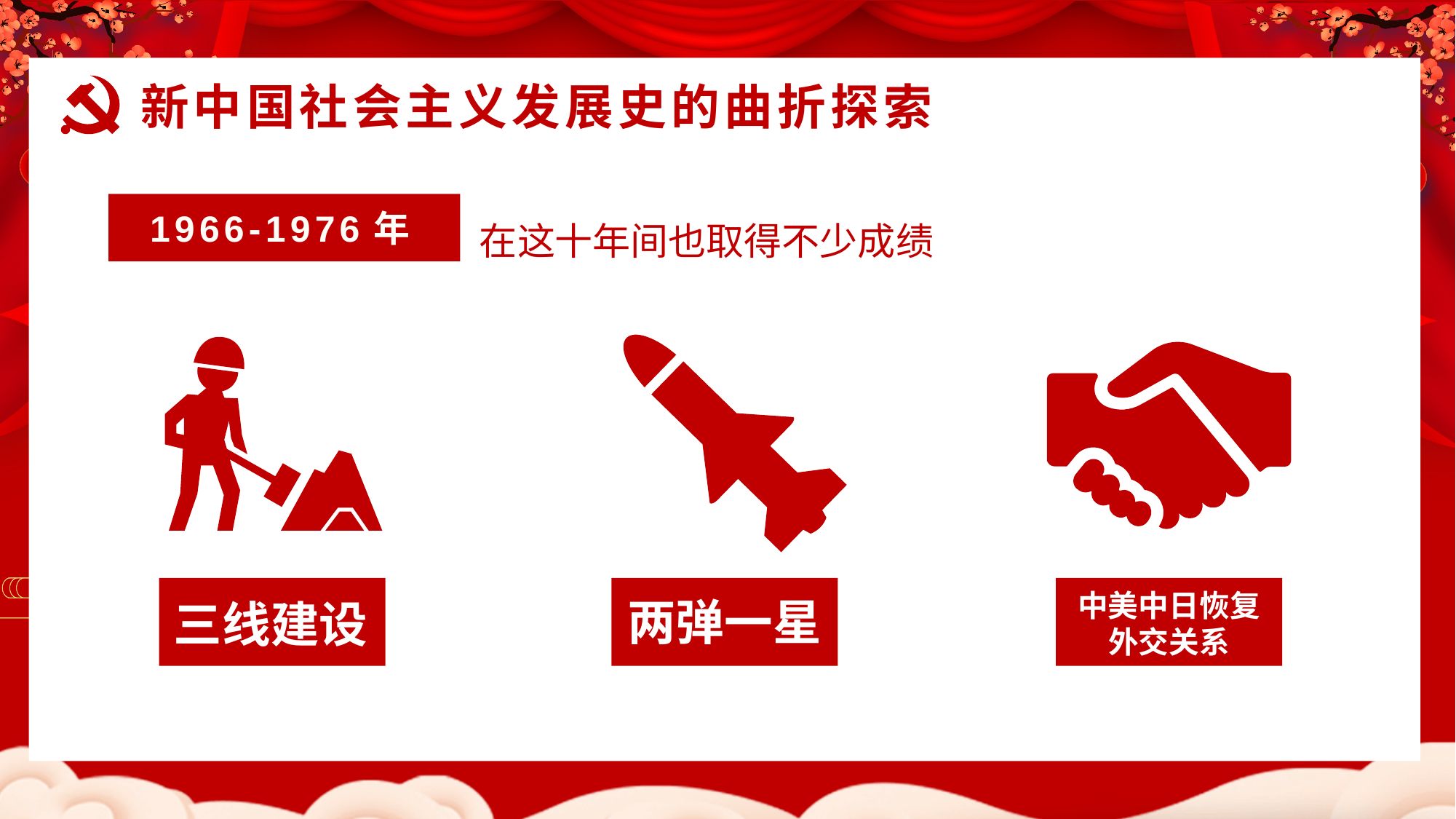

新中国社会主义发展史的曲折探索

1966-1976年
在这十年间也取得不少成绩

三线建设

中美中日恢复
外交关系

两弹一星